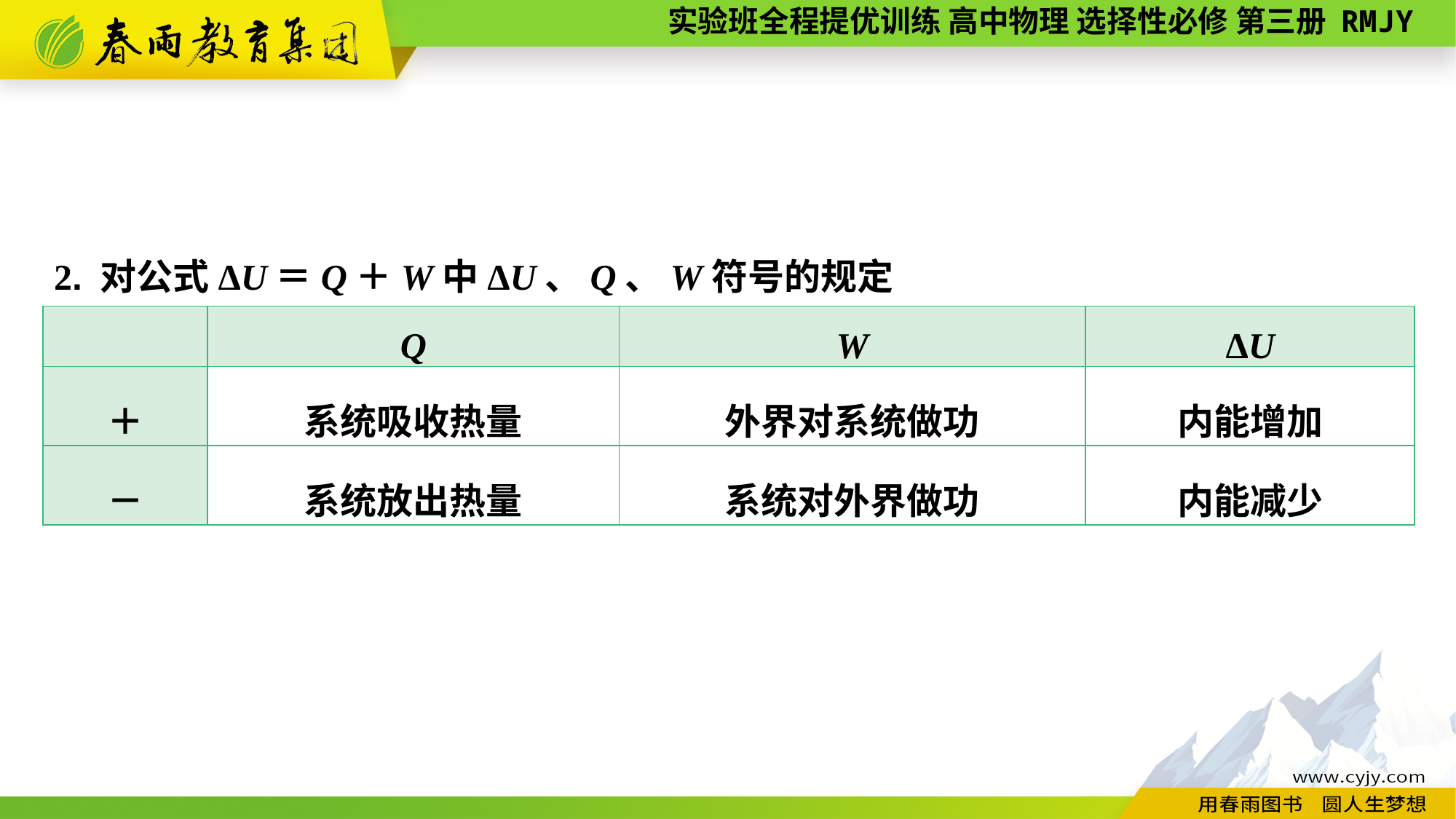

2. 对公式ΔU＝Q＋W中ΔU、Q、W符号的规定
|  | Q | W | ΔU |
| --- | --- | --- | --- |
| ＋ | 系统吸收热量 | 外界对系统做功 | 内能增加 |
| － | 系统放出热量 | 系统对外界做功 | 内能减少 |